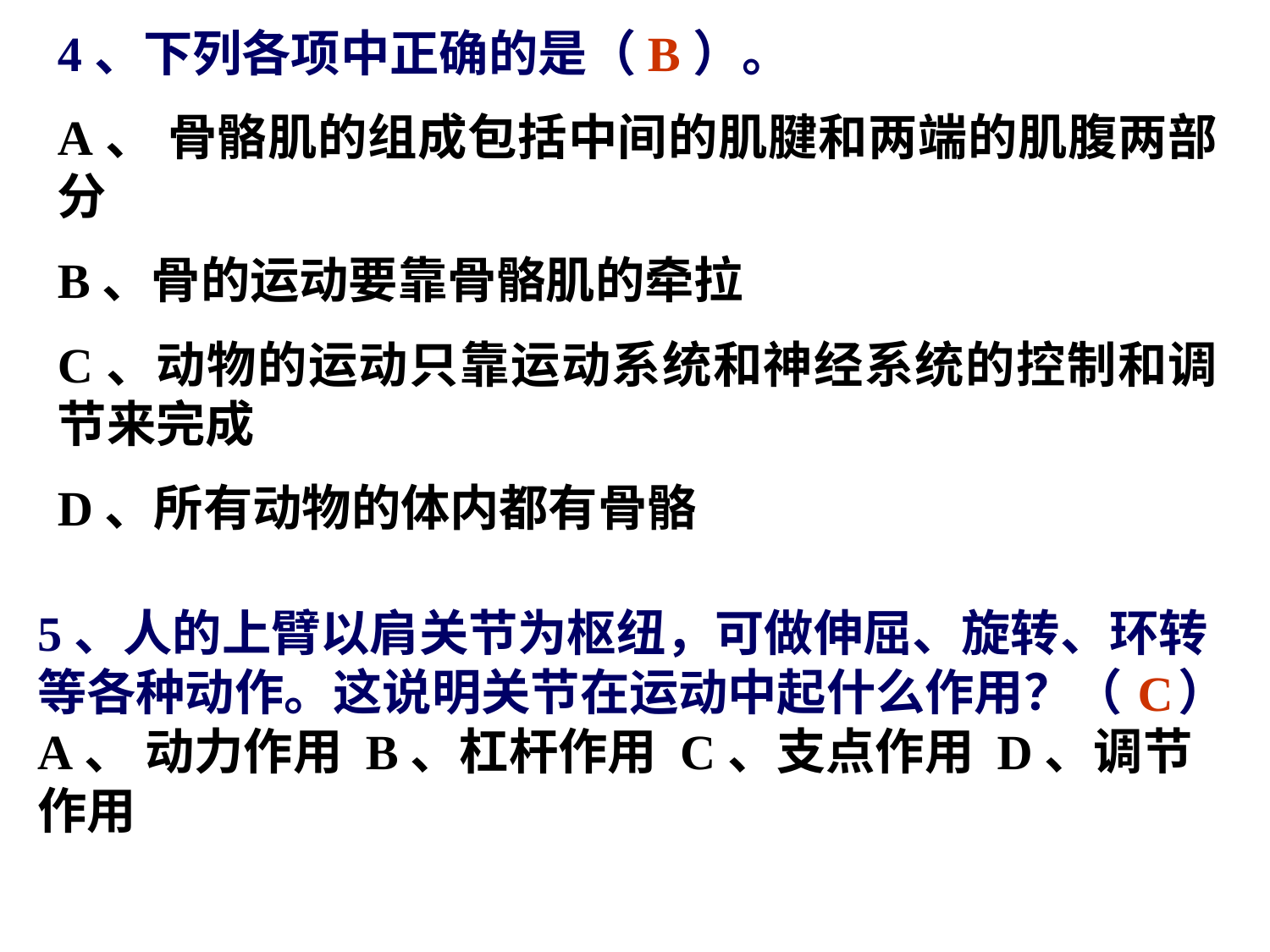

4、下列各项中正确的是（     ）。
A、 骨骼肌的组成包括中间的肌腱和两端的肌腹两部分
B、骨的运动要靠骨骼肌的牵拉
C、动物的运动只靠运动系统和神经系统的控制和调节来完成
D、所有动物的体内都有骨骼

B
5、人的上臂以肩关节为枢纽，可做伸屈、旋转、环转等各种动作。这说明关节在运动中起什么作用？（     ）
A、 动力作用 B、杠杆作用 C、支点作用 D、调节作用
C